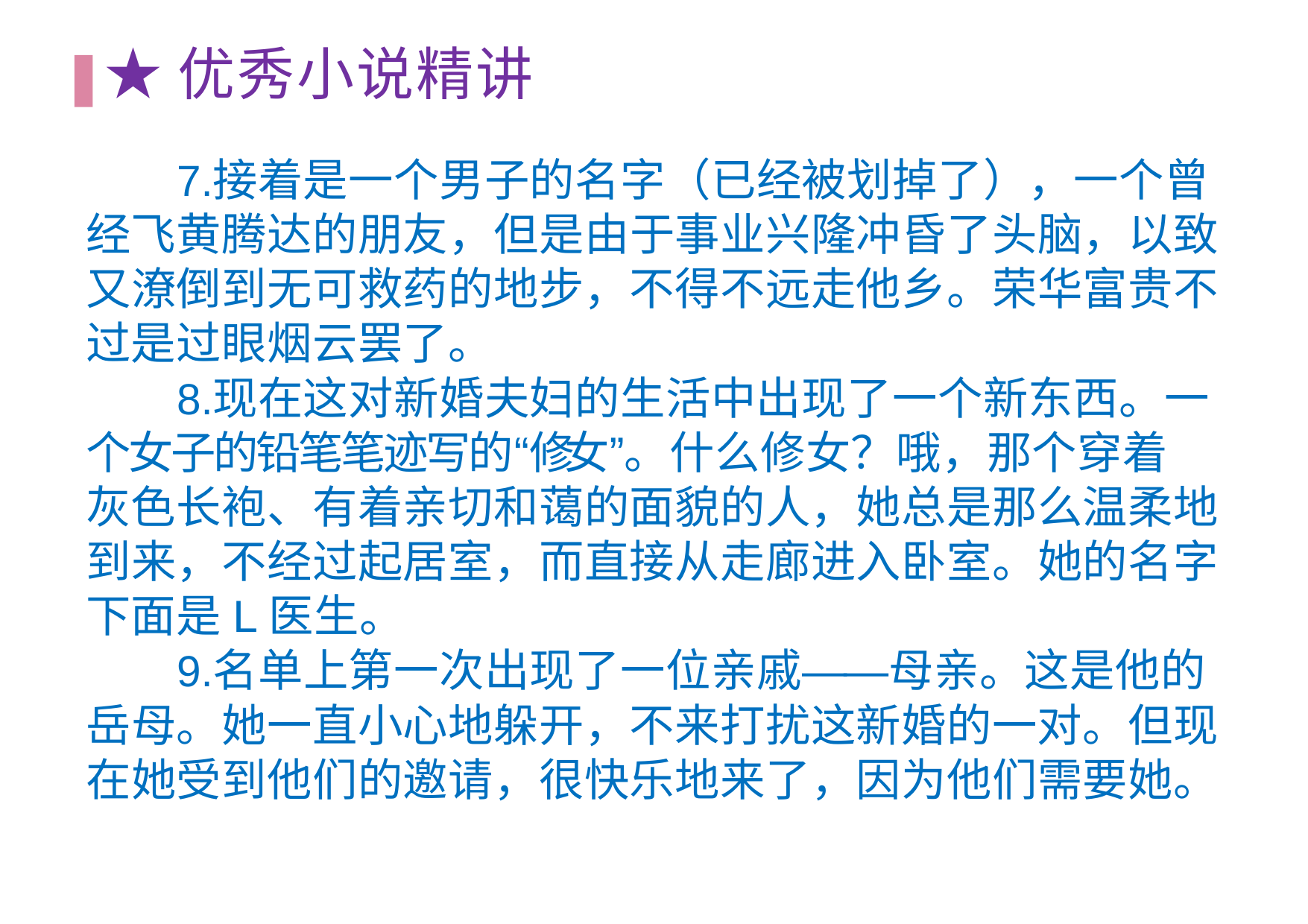

# ★优秀⼩说精讲

接着是⼀个男⼦的名字（已经被划掉了），⼀个曾 经飞黄腾达的朋友，但是由于事业兴隆冲昏了头脑，以致
⼜潦倒到⽆可救药的地步，不得不远⾛他乡。荣华富贵不 过是过眼烟云罢了。
现在这对新婚夫妇的⽣活中出现了⼀个新东西。⼀ 个⼥⼦的铅笔笔迹写的“修⼥”。什么修⼥？哦，那个穿着 灰⾊长袍、有着亲切和蔼的⾯貌的⼈，她总是那么温柔地 到来，不经过起居室，⽽直接从⾛廊进⼊卧室。她的名字 下⾯是L医⽣。
名单上第⼀次出现了⼀位亲戚——⺟亲。这是他的 岳⺟。她⼀直⼩⼼地躲开，不来打扰这新婚的⼀对。但现 在她受到他们的邀请，很快乐地来了，因为他们需要她。